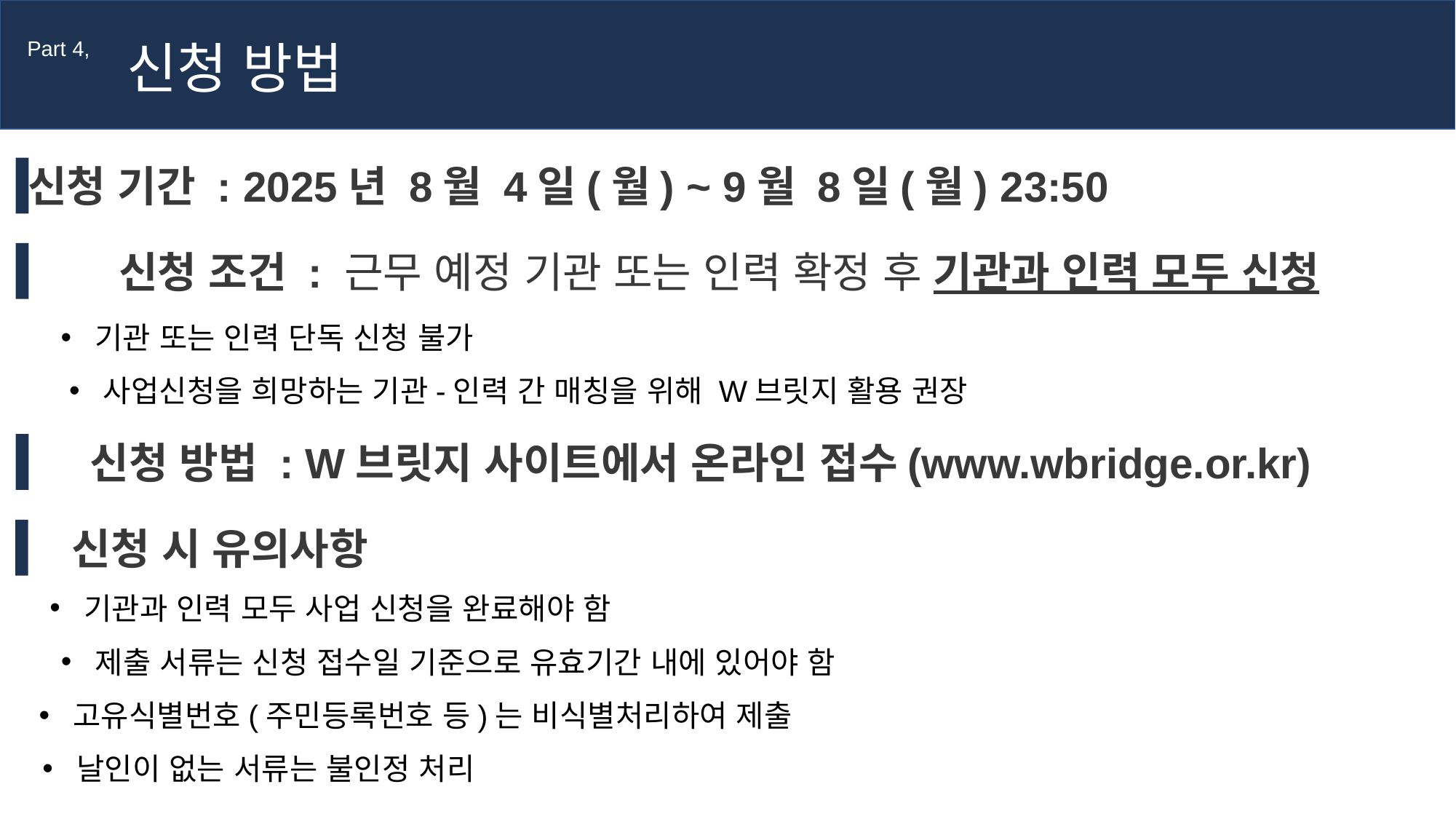

신청 방법
Part 4,
신청 기간 : 2025년 8월 4일(월) ~ 9월 8일(월) 23:50

신청 조건 : 근무 예정 기관 또는 인력 확정 후 기관과 인력 모두 신청

기관 또는 인력 단독 신청 불가
사업신청을 희망하는 기관-인력 간 매칭을 위해 W브릿지 활용 권장
신청 방법 : W브릿지 사이트에서 온라인 접수(www.wbridge.or.kr)

신청 시 유의사항

기관과 인력 모두 사업 신청을 완료해야 함
제출 서류는 신청 접수일 기준으로 유효기간 내에 있어야 함
고유식별번호(주민등록번호 등)는 비식별처리하여 제출
날인이 없는 서류는 불인정 처리